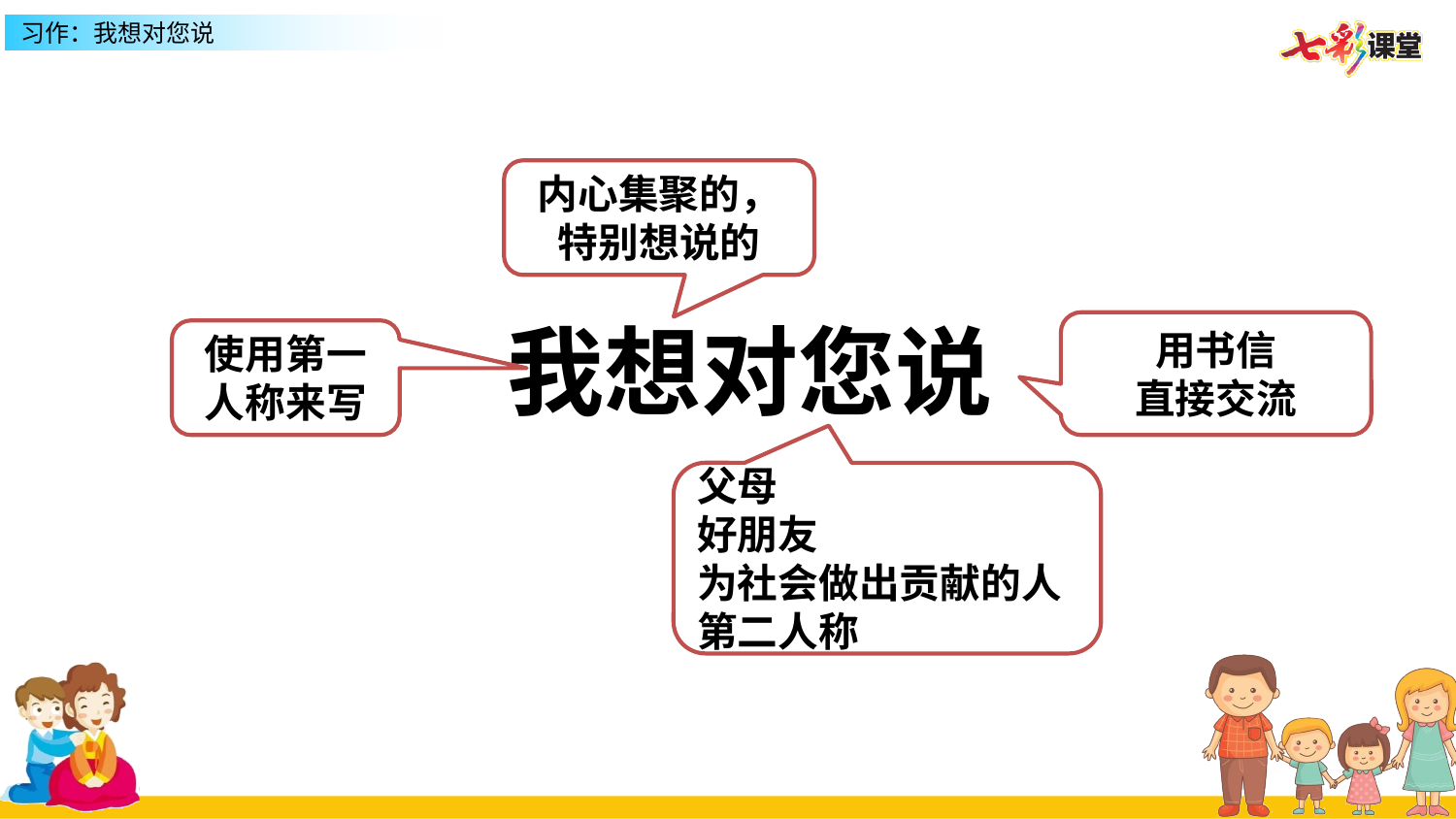

内心集聚的，特别想说的
我想对您说
用书信
直接交流
使用第一人称来写
父母
好朋友
为社会做出贡献的人
第二人称